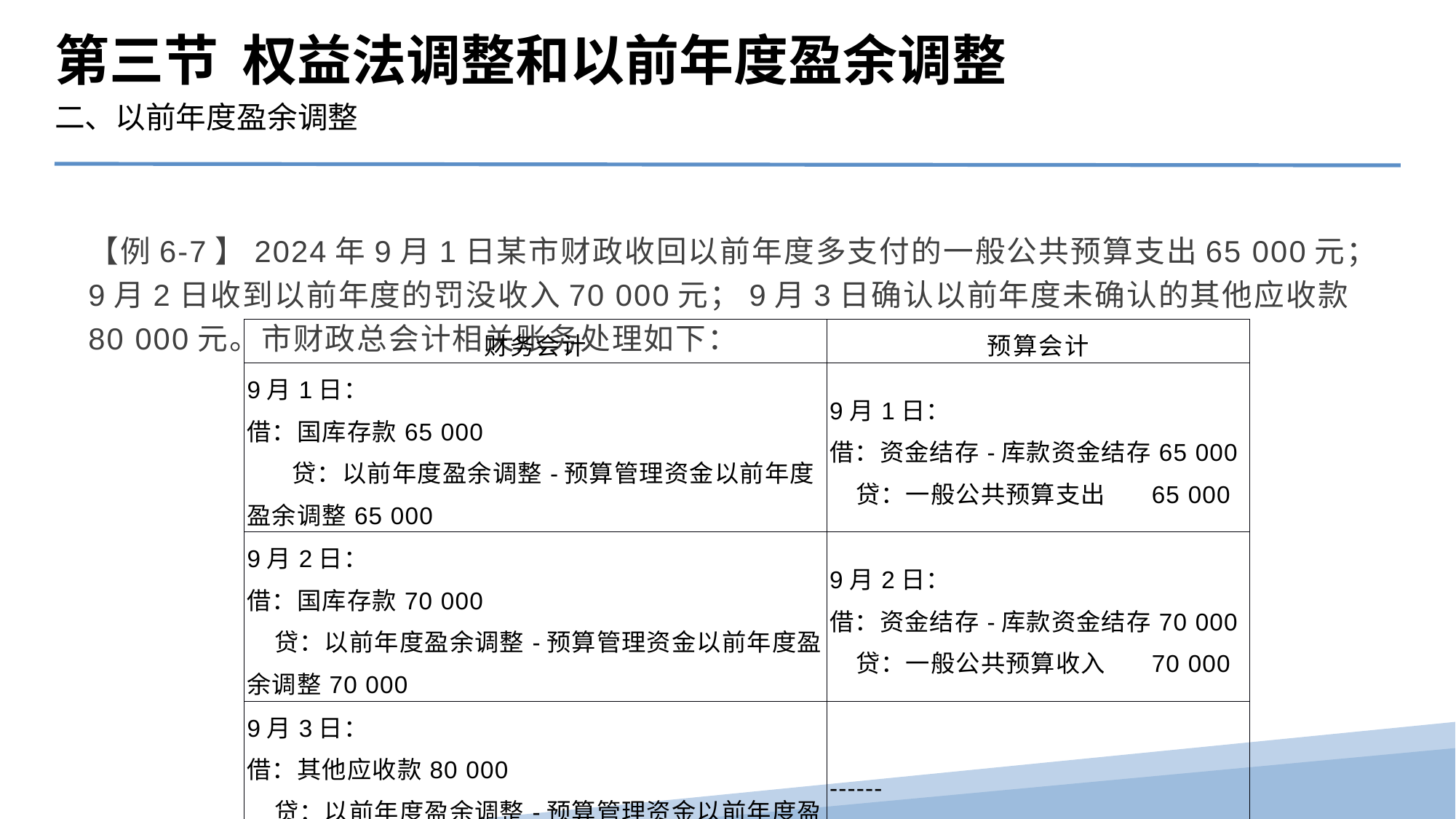

第三节  权益法调整和以前年度盈余调整
二、以前年度盈余调整

【例6-7】2024年9月1日某市财政收回以前年度多支付的一般公共预算支出65 000元；9月2日收到以前年度的罚没收入70 000元；9月3日确认以前年度未确认的其他应收款80 000元。市财政总会计相关账务处理如下：

| 财务会计 | 预算会计 |
| --- | --- |
| 9月1日： 借：国库存款65 000 贷：以前年度盈余调整-预算管理资金以前年度盈余调整65 000 | 9月1日： 借：资金结存-库款资金结存65 000 贷：一般公共预算支出 65 000 |
| 9月2日： 借：国库存款70 000 贷：以前年度盈余调整-预算管理资金以前年度盈余调整70 000 | 9月2日： 借：资金结存-库款资金结存70 000 贷：一般公共预算收入 70 000 |
| 9月3日： 借：其他应收款80 000 贷：以前年度盈余调整-预算管理资金以前年度盈余调整80 000 | ------ |